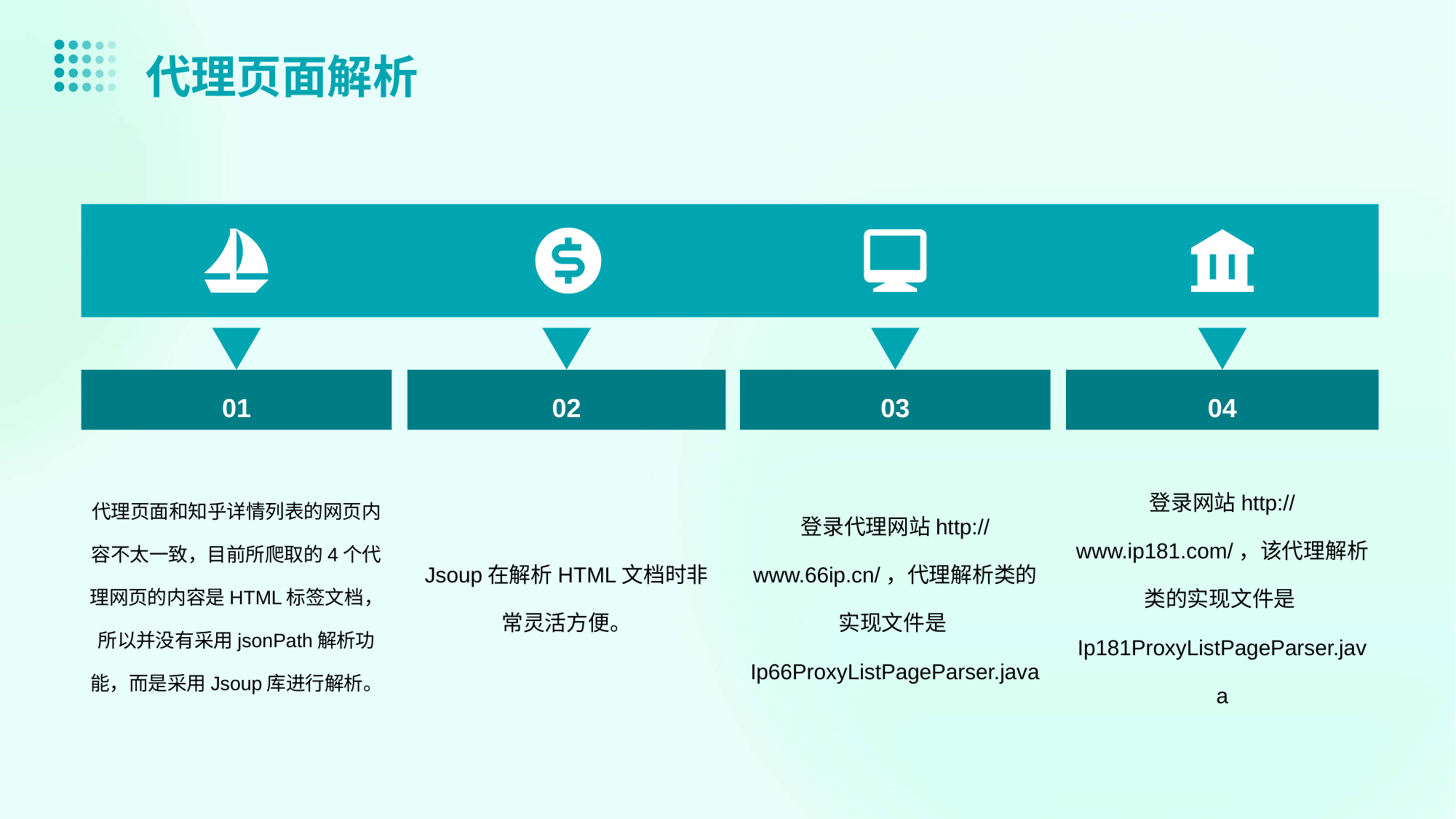

代理页面解析

01

02

03

04
代理页面和知乎详情列表的网页内容不太一致，目前所爬取的4个代理网页的内容是HTML标签文档，所以并没有采用jsonPath解析功能，而是采用Jsoup库进行解析。
Jsoup在解析HTML文档时非常灵活方便。
登录代理网站http://www.66ip.cn/，代理解析类的实现文件是Ip66ProxyListPageParser.java
登录网站http://www.ip181.com/，该代理解析类的实现文件是Ip181ProxyListPageParser.java